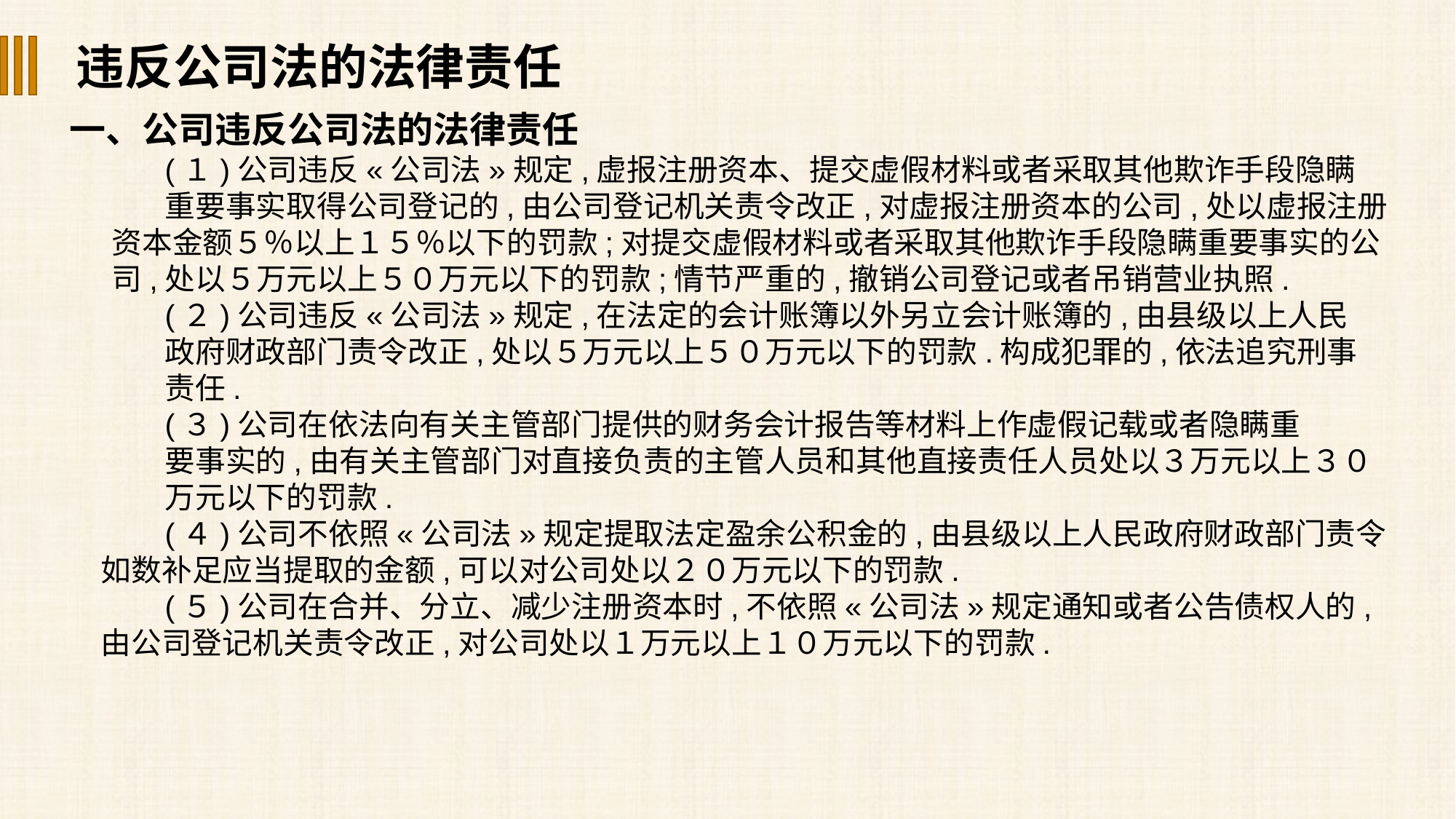

违反公司法的法律责任

一、公司违反公司法的法律责任
(１)公司违反«公司法»规定,虚报注册资本、提交虚假材料或者采取其他欺诈手段隐瞒
重要事实取得公司登记的,由公司登记机关责令改正,对虚报注册资本的公司,处以虚报注册资本金额５％以上１５％以下的罚款;对提交虚假材料或者采取其他欺诈手段隐瞒重要事实的公司,处以５万元以上５０万元以下的罚款;情节严重的,撤销公司登记或者吊销营业执照.
(２)公司违反«公司法»规定,在法定的会计账簿以外另立会计账簿的,由县级以上人民
政府财政部门责令改正,处以５万元以上５０万元以下的罚款.构成犯罪的,依法追究刑事
责任.
(３)公司在依法向有关主管部门提供的财务会计报告等材料上作虚假记载或者隐瞒重
要事实的,由有关主管部门对直接负责的主管人员和其他直接责任人员处以３万元以上３０
万元以下的罚款.
(４)公司不依照«公司法»规定提取法定盈余公积金的,由县级以上人民政府财政部门责令如数补足应当提取的金额,可以对公司处以２０万元以下的罚款.
(５)公司在合并、分立、减少注册资本时,不依照«公司法»规定通知或者公告债权人的,由公司登记机关责令改正,对公司处以１万元以上１０万元以下的罚款.